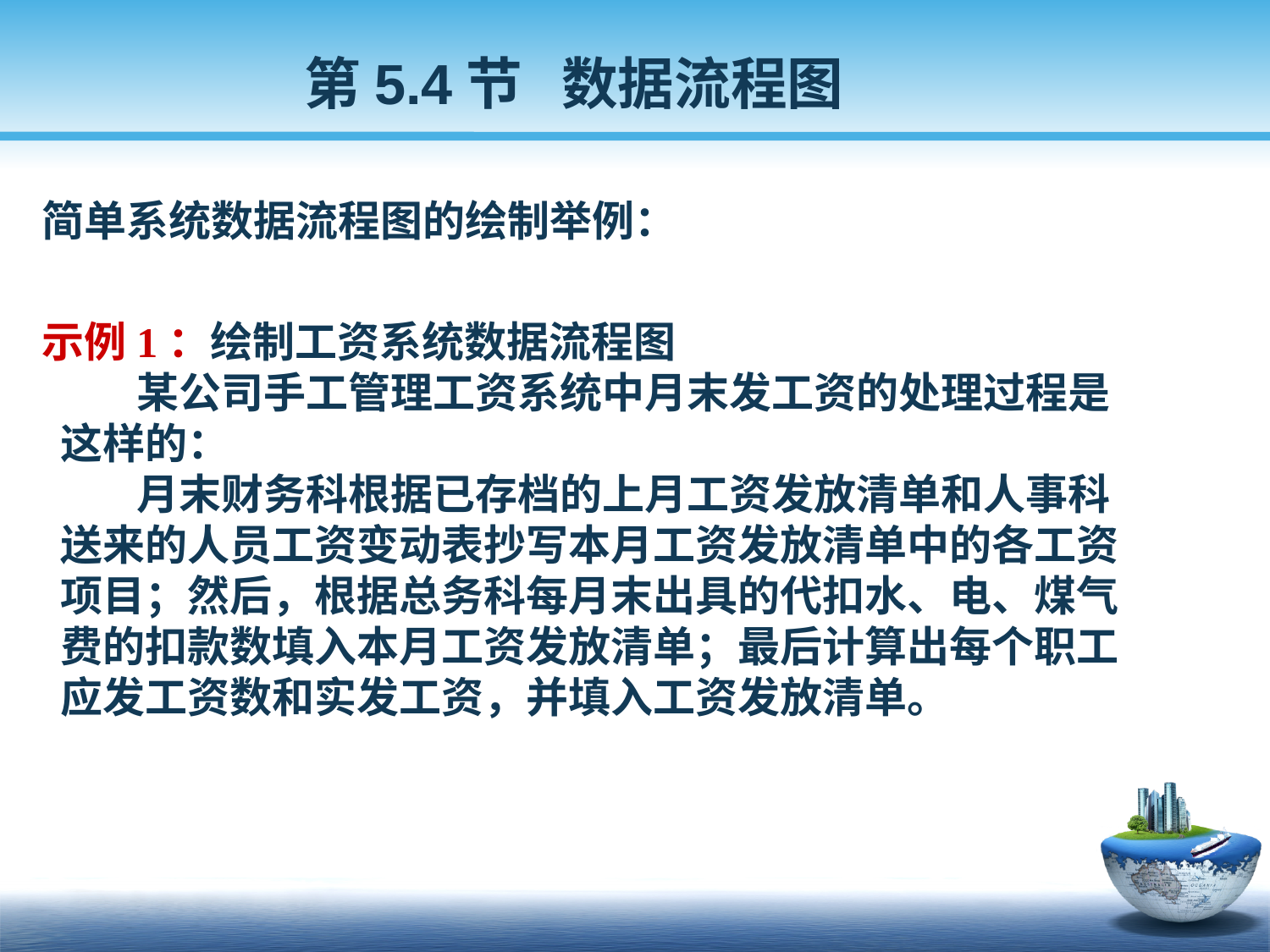

第5.4节   数据流程图

  简单系统数据流程图的绘制举例：

  示例1：绘制工资系统数据流程图
            某公司手工管理工资系统中月末发工资的处理过程是
    这样的：
            月末财务科根据已存档的上月工资发放清单和人事科
    送来的人员工资变动表抄写本月工资发放清单中的各工资
    项目；然后，根据总务科每月末出具的代扣水、电、煤气
    费的扣款数填入本月工资发放清单；最后计算出每个职工
    应发工资数和实发工资，并填入工资发放清单。